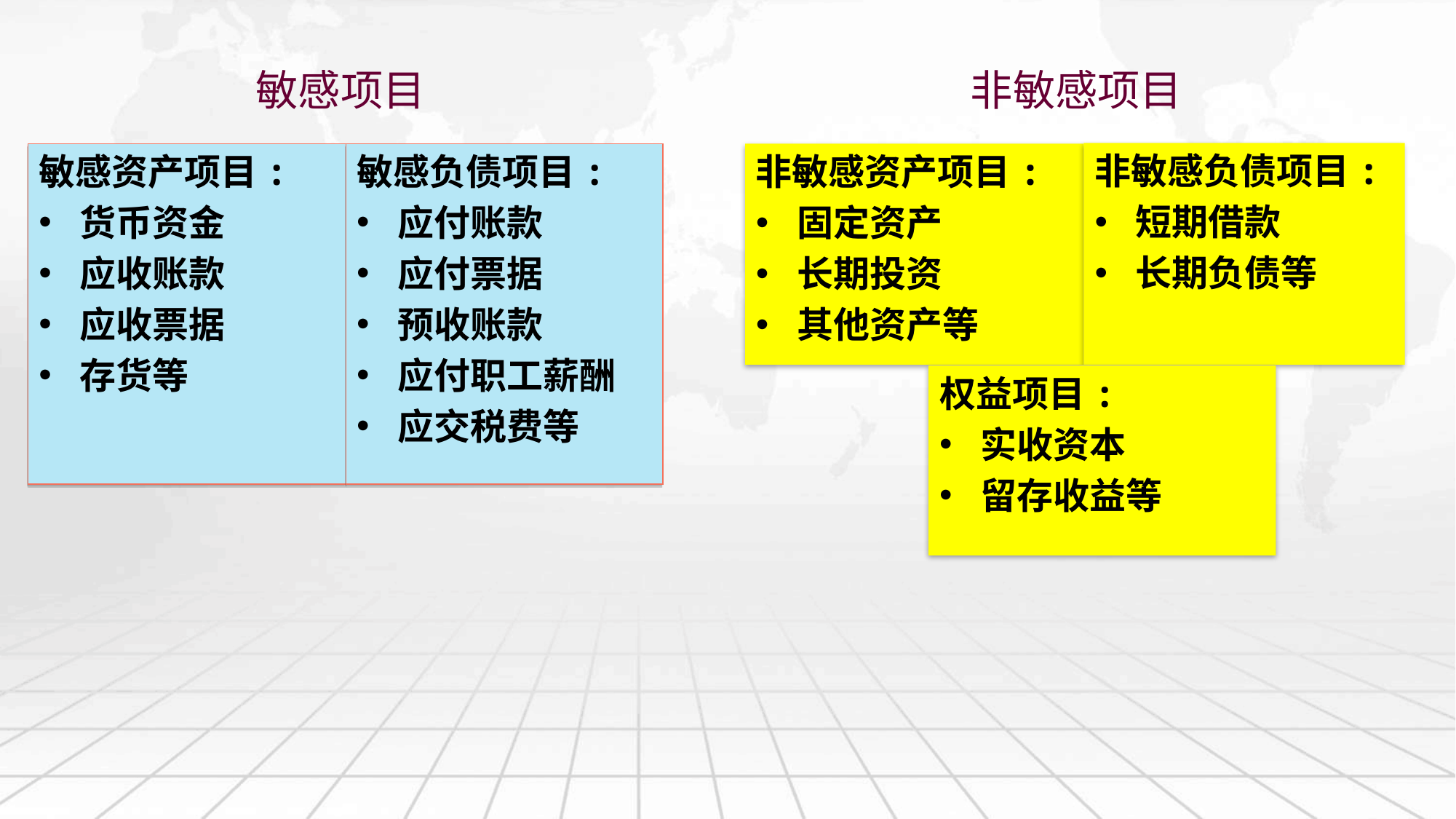

非敏感项目
敏感项目
非敏感负债项目:
短期借款
长期负债等
敏感资产项目:
货币资金
应收账款
应收票据
存货等
敏感负债项目:
应付账款
应付票据
预收账款
应付职工薪酬
应交税费等
非敏感资产项目:
固定资产
长期投资
其他资产等
权益项目:
实收资本
留存收益等